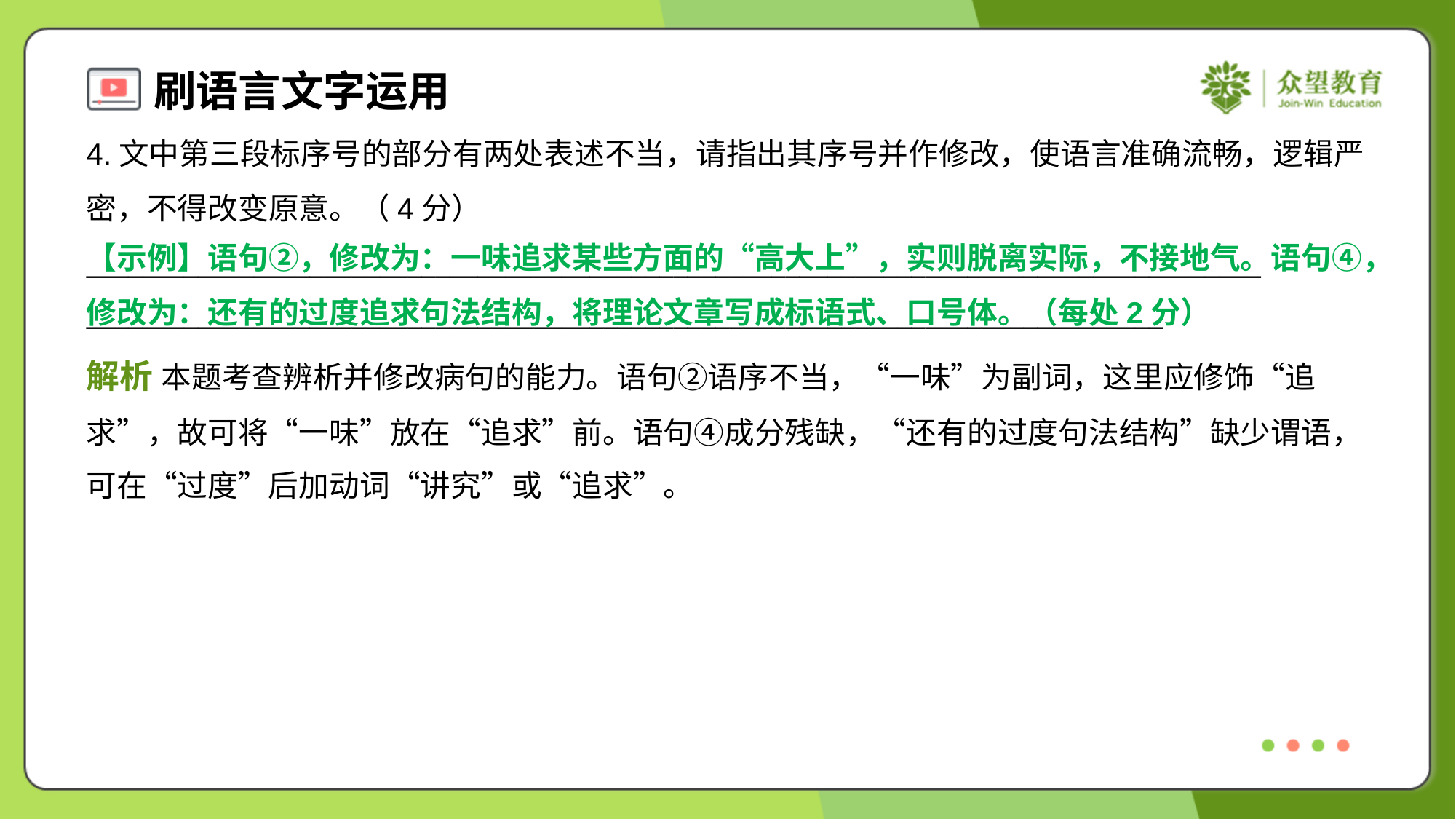

4.文中第三段标序号的部分有两处表述不当，请指出其序号并作修改，使语言准确流畅，逻辑严
密，不得改变原意。（4分）
____________________________________________________________________________________
_____________________________________________________________________________
【示例】语句②，修改为：一味追求某些方面的“高大上”，实则脱离实际，不接地气。语句④，修改为：还有的过度追求句法结构，将理论文章写成标语式、口号体。（每处2分）
解析 本题考查辨析并修改病句的能力。语句②语序不当，“一味”为副词，这里应修饰“追
求”，故可将“一味”放在“追求”前。语句④成分残缺，“还有的过度句法结构”缺少谓语，
可在“过度”后加动词“讲究”或“追求”。